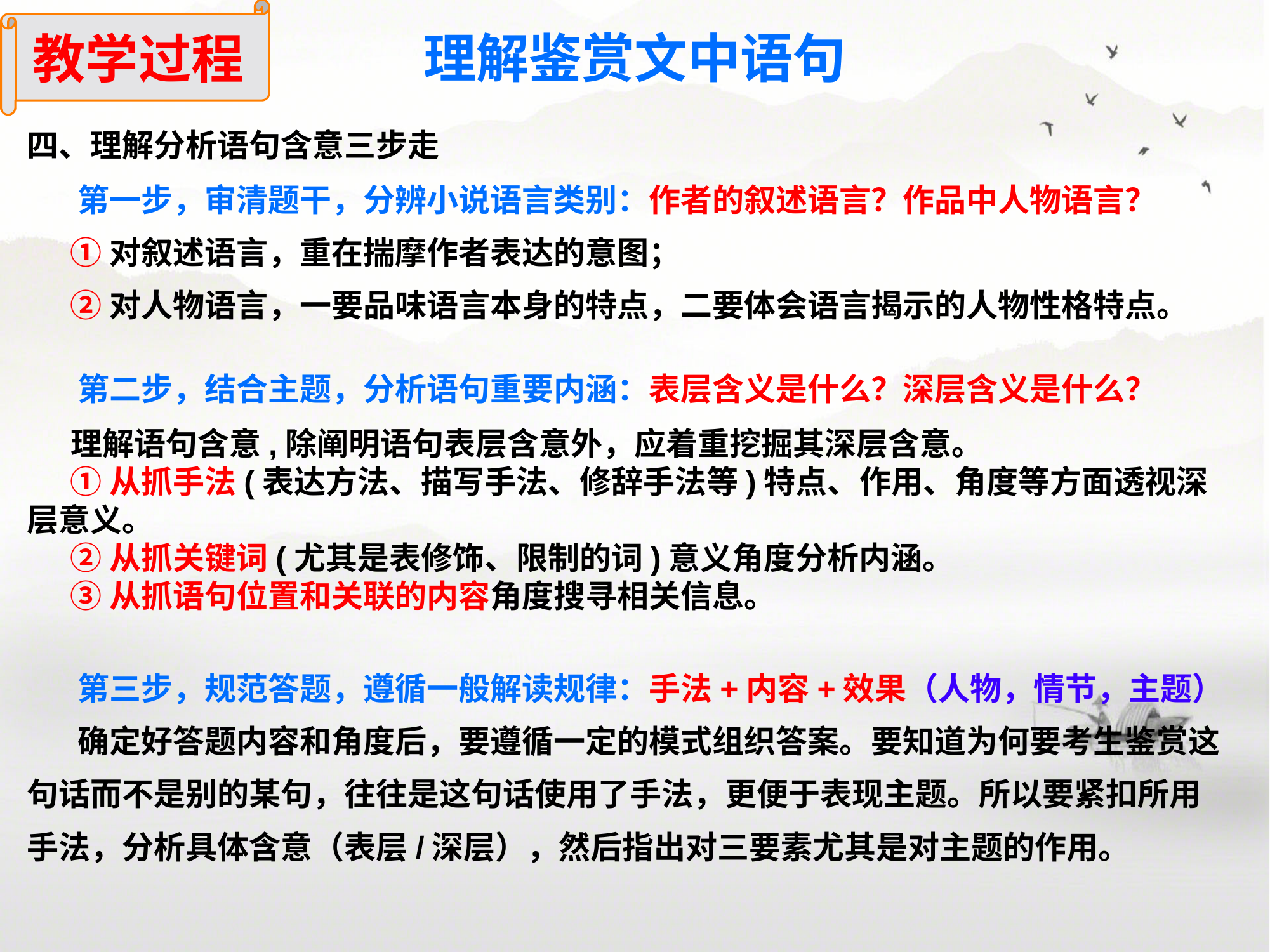

教学过程
理解鉴赏文中语句
四、理解分析语句含意三步走
      第一步，审清题干，分辨小说语言类别：作者的叙述语言？作品中人物语言？
      ①对叙述语言，重在揣摩作者表达的意图；
      ②对人物语言，一要品味语言本身的特点，二要体会语言揭示的人物性格特点。
      第二步，结合主题，分析语句重要内涵：表层含义是什么？深层含义是什么？
     理解语句含意,除阐明语句表层含意外，应着重挖掘其深层含意。
      ①从抓手法(表达方法、描写手法、修辞手法等)特点、作用、角度等方面透视深层意义。
      ②从抓关键词(尤其是表修饰、限制的词)意义角度分析内涵。
      ③从抓语句位置和关联的内容角度搜寻相关信息。
      第三步，规范答题，遵循一般解读规律：手法+内容+效果（人物，情节，主题）
      确定好答题内容和角度后，要遵循一定的模式组织答案。要知道为何要考生鉴赏这句话而不是别的某句，往往是这句话使用了手法，更便于表现主题。所以要紧扣所用手法，分析具体含意（表层/深层），然后指出对三要素尤其是对主题的作用。